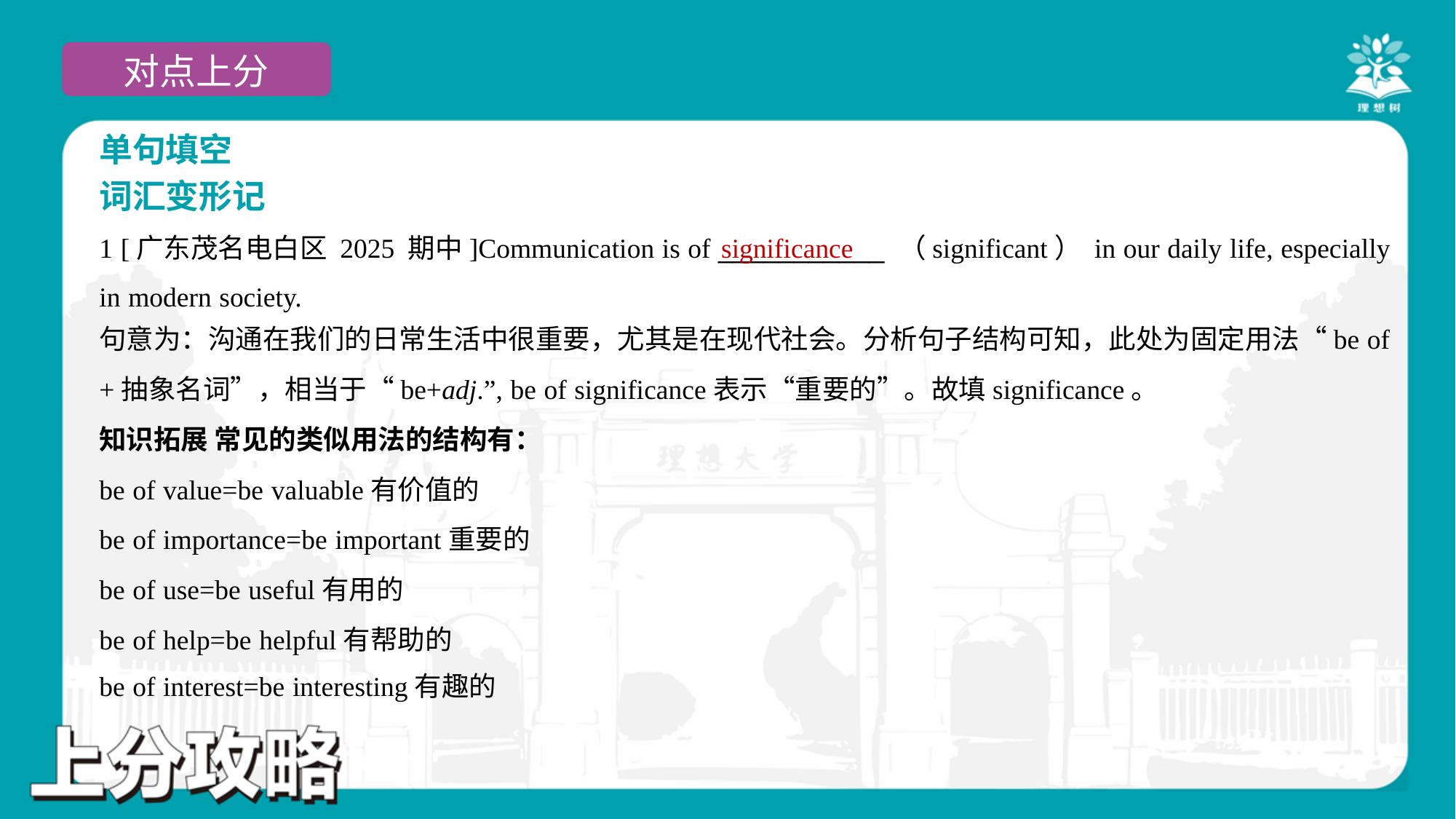

单句填空
词汇变形记
significance
1 [广东茂名电白区 2025 期中]Communication is of ___________ （significant） in our daily life, especially
in modern society.
句意为：沟通在我们的日常生活中很重要，尤其是在现代社会。分析句子结构可知，此处为固定用法“be of
+抽象名词”，相当于“be+adj.”, be of significance表示“重要的”。故填significance。
知识拓展 常见的类似用法的结构有：
be of value=be valuable有价值的
be of importance=be important重要的
be of use=be useful有用的
be of help=be helpful有帮助的
be of interest=be interesting有趣的